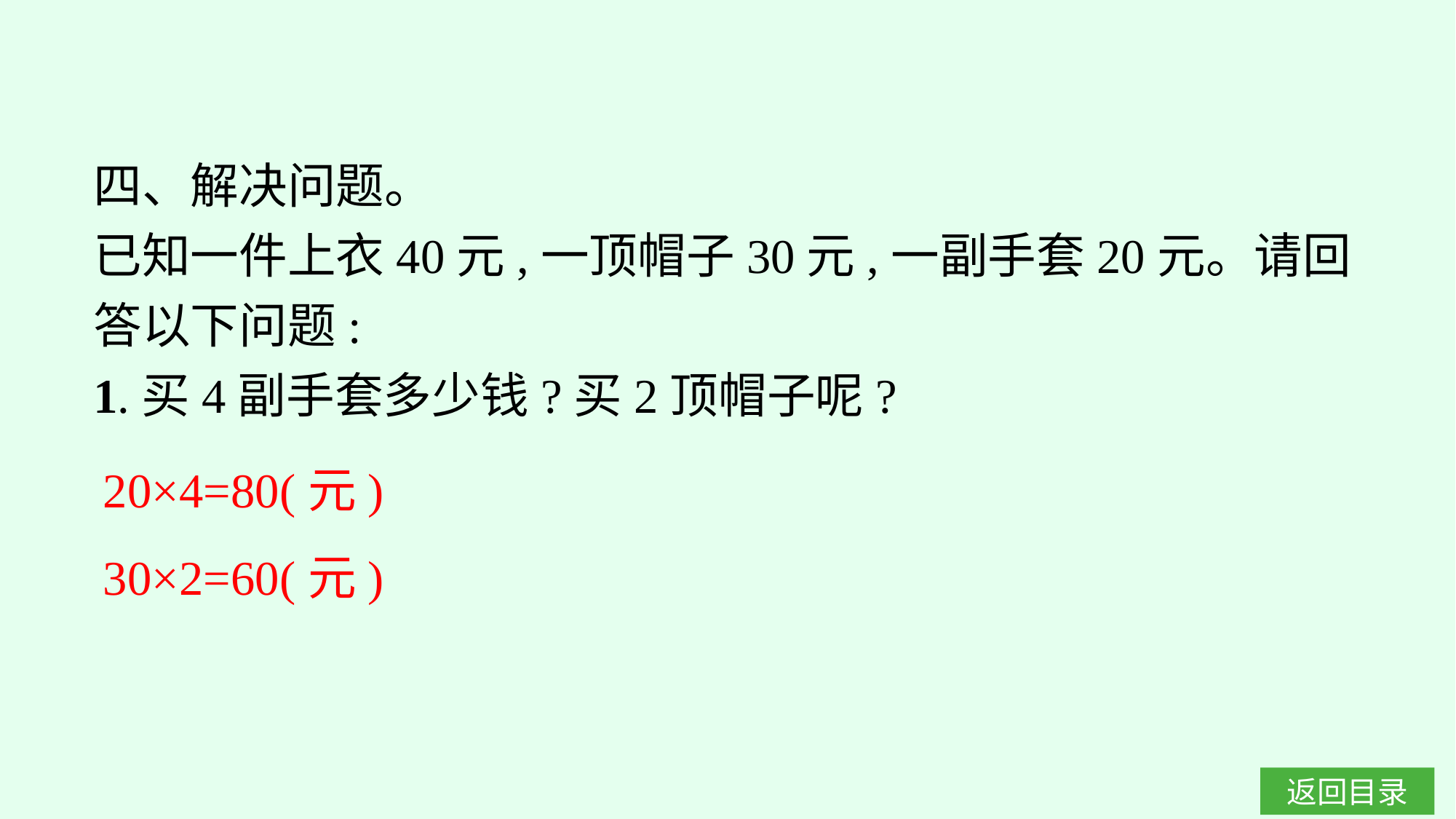

四、解决问题。
已知一件上衣40元,一顶帽子30元,一副手套20元。请回答以下问题:
1.买4副手套多少钱?买2顶帽子呢?
20×4=80(元)
30×2=60(元)